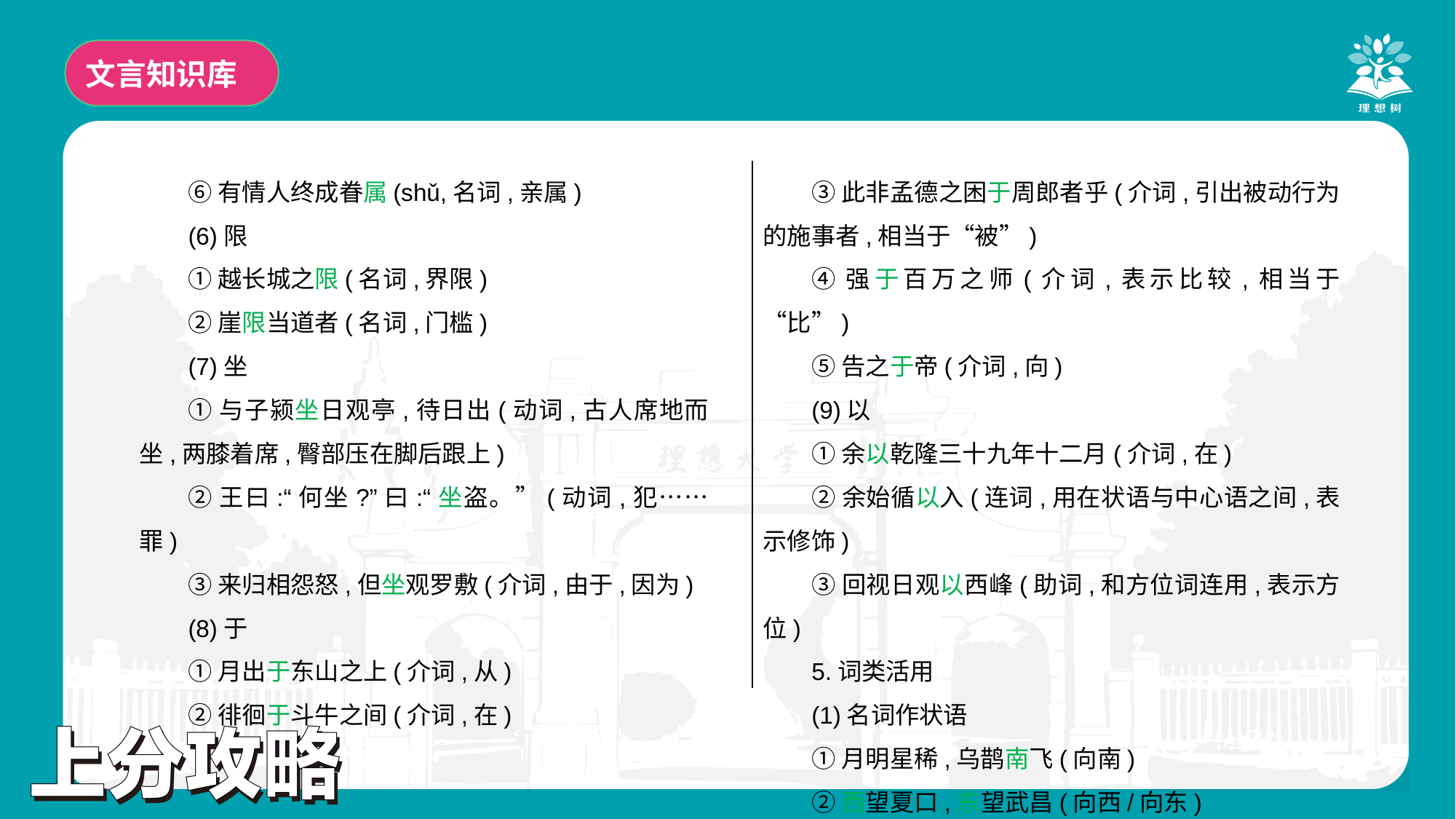

文言知识库
⑥有情人终成眷属(shǔ,名词,亲属)
(6)限
①越长城之限(名词,界限)
②崖限当道者(名词,门槛)
(7)坐
①与子颍坐日观亭,待日出(动词,古人席地而坐,两膝着席,臀部压在脚后跟上)
②王曰:“何坐?”曰:“坐盗。”(动词,犯……罪)
③来归相怨怒,但坐观罗敷(介词,由于,因为)
(8)于
①月出于东山之上(介词,从)
②徘徊于斗牛之间(介词,在)

③此非孟德之困于周郎者乎(介词,引出被动行为的施事者,相当于“被”)
④强于百万之师(介词,表示比较,相当于“比”)
⑤告之于帝(介词,向)
(9)以
①余以乾隆三十九年十二月(介词,在)
②余始循以入(连词,用在状语与中心语之间,表示修饰)
③回视日观以西峰(助词,和方位词连用,表示方位)
5.词类活用
(1)名词作状语
①月明星稀,乌鹊南飞(向南)
②西望夏口,东望武昌(向西/向东)